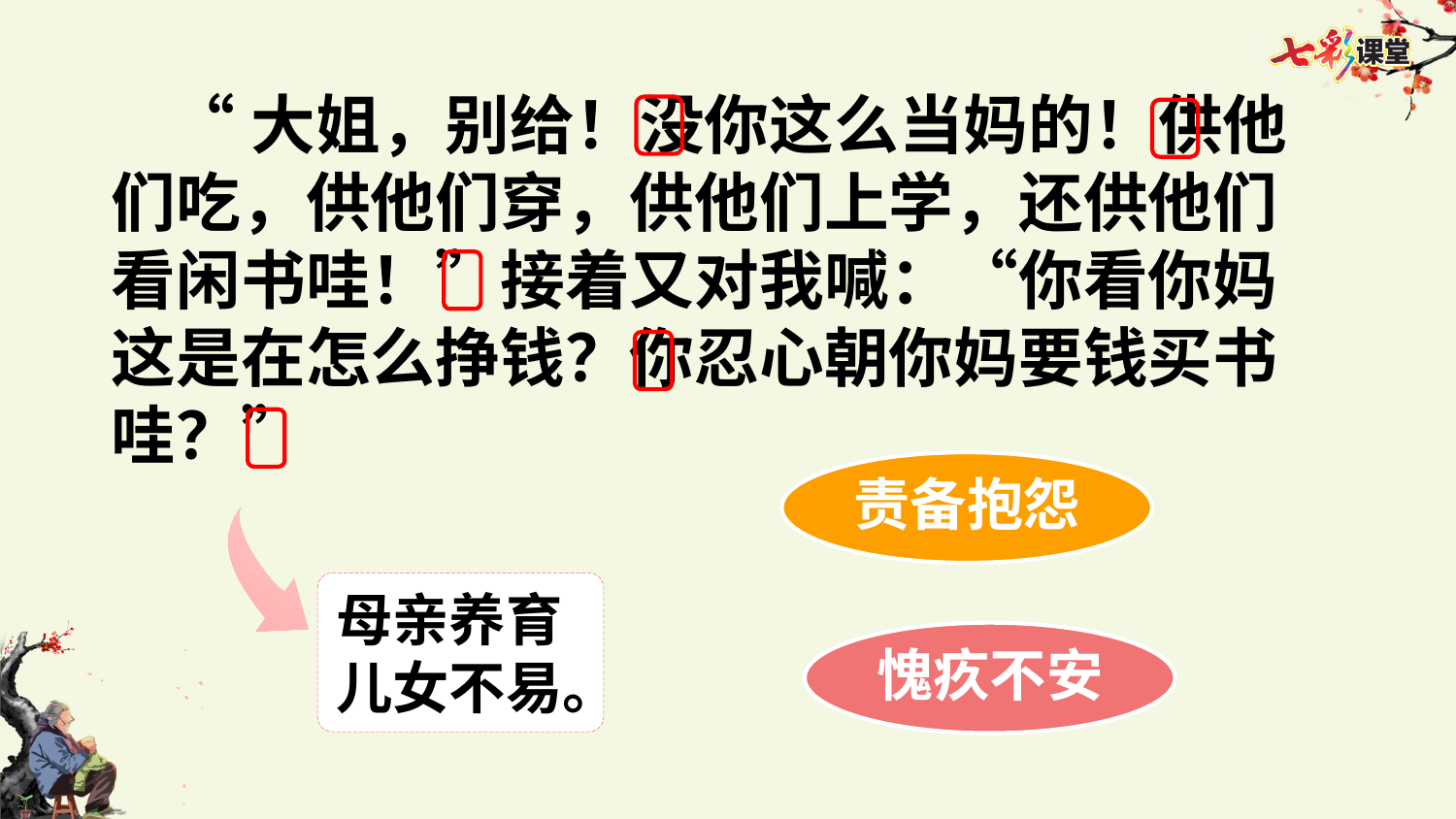

“大姐，别给！没你这么当妈的！供他们吃，供他们穿，供他们上学，还供他们看闲书哇！”接着又对我喊：“你看你妈这是在怎么挣钱？你忍心朝你妈要钱买书哇？”

责备抱怨

母亲养育儿女不易。
愧疚不安